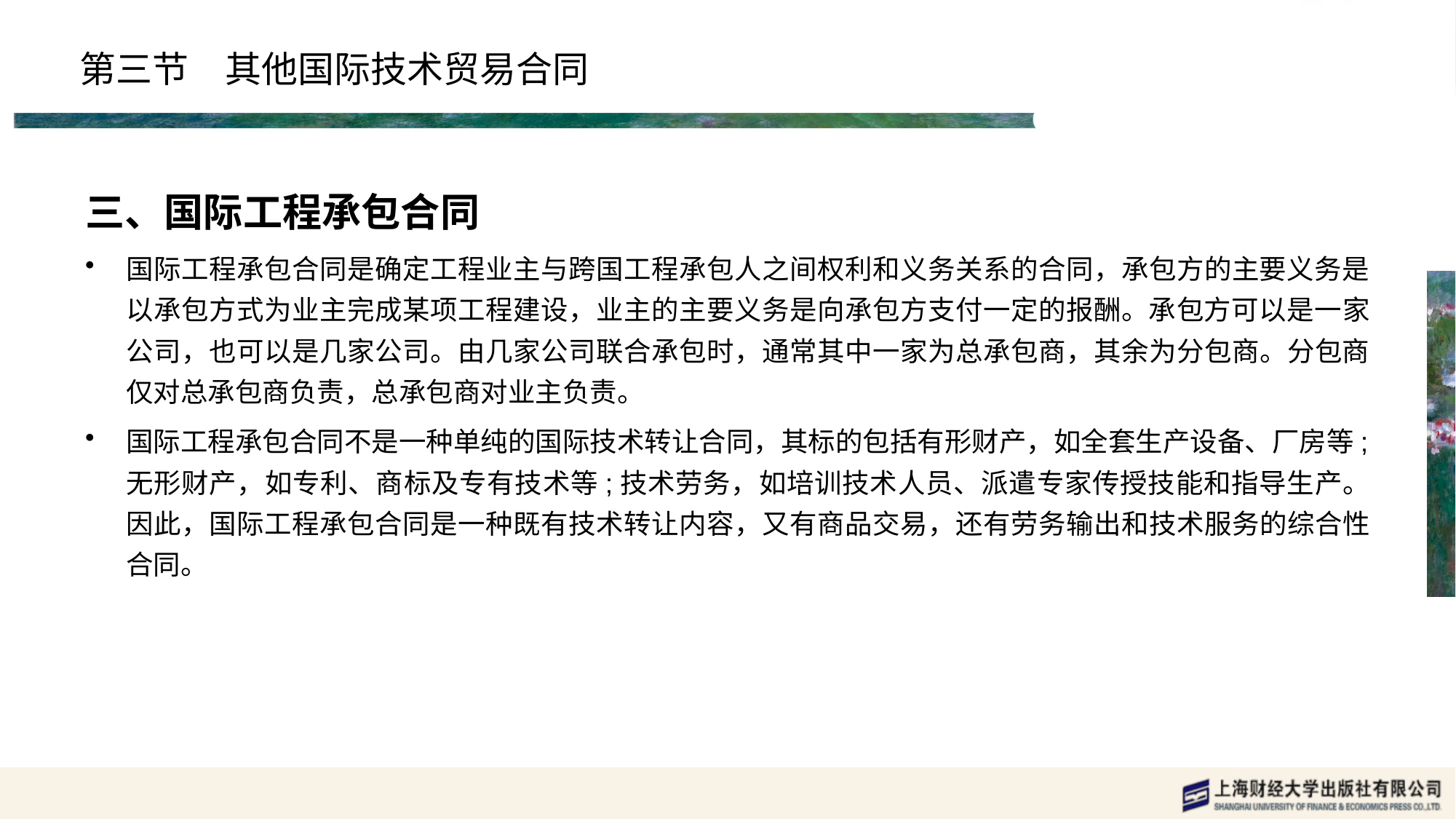

# 第三节　其他国际技术贸易合同
三、国际工程承包合同
国际工程承包合同是确定工程业主与跨国工程承包人之间权利和义务关系的合同，承包方的主要义务是以承包方式为业主完成某项工程建设，业主的主要义务是向承包方支付一定的报酬。承包方可以是一家公司，也可以是几家公司。由几家公司联合承包时，通常其中一家为总承包商，其余为分包商。分包商仅对总承包商负责，总承包商对业主负责。
国际工程承包合同不是一种单纯的国际技术转让合同，其标的包括有形财产，如全套生产设备、厂房等;无形财产，如专利、商标及专有技术等;技术劳务，如培训技术人员、派遣专家传授技能和指导生产。因此，国际工程承包合同是一种既有技术转让内容，又有商品交易，还有劳务输出和技术服务的综合性合同。